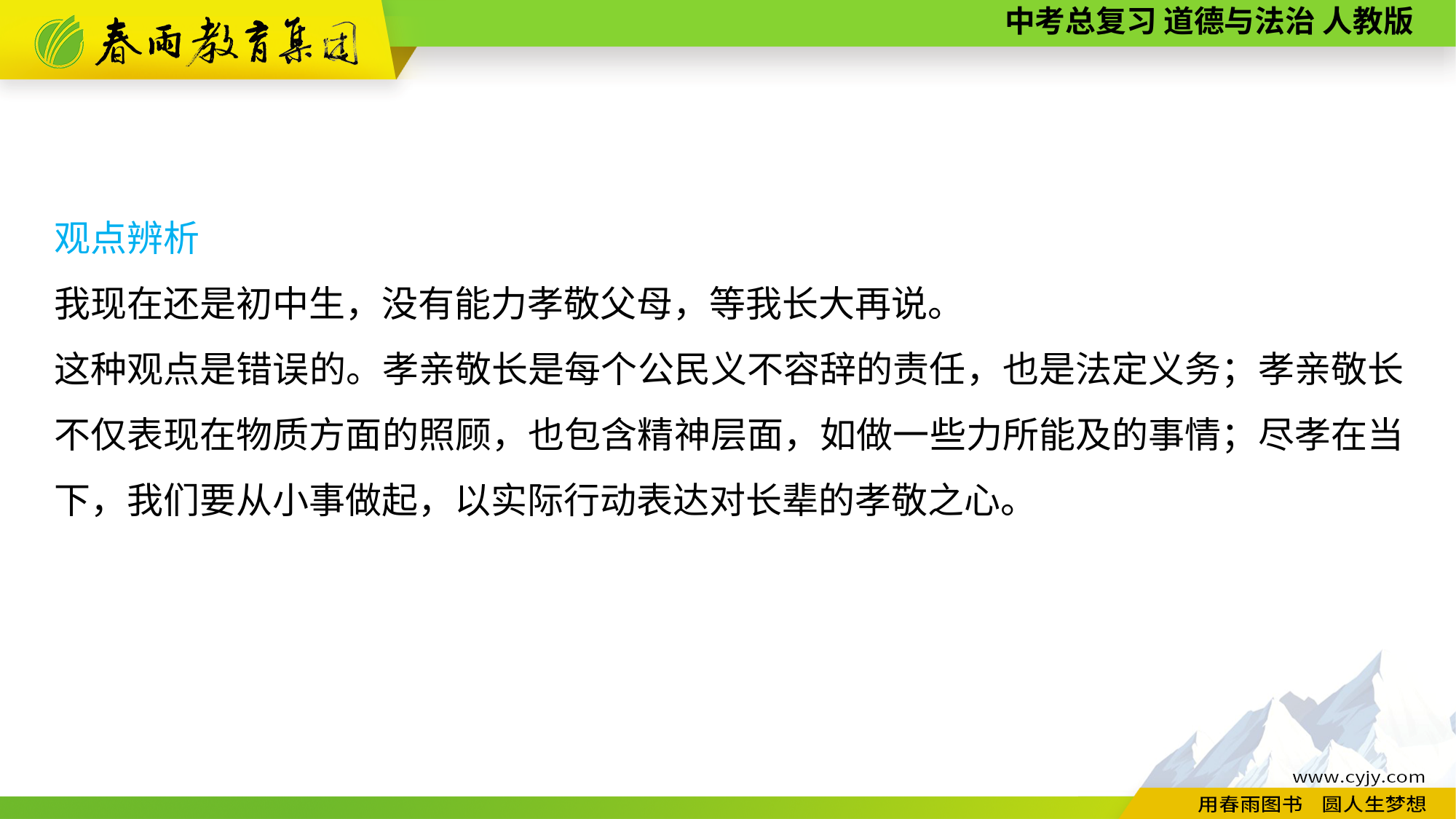

观点辨析
我现在还是初中生，没有能力孝敬父母，等我长大再说。
这种观点是错误的。孝亲敬长是每个公民义不容辞的责任，也是法定义务；孝亲敬长不仅表现在物质方面的照顾，也包含精神层面，如做一些力所能及的事情；尽孝在当下，我们要从小事做起，以实际行动表达对长辈的孝敬之心。